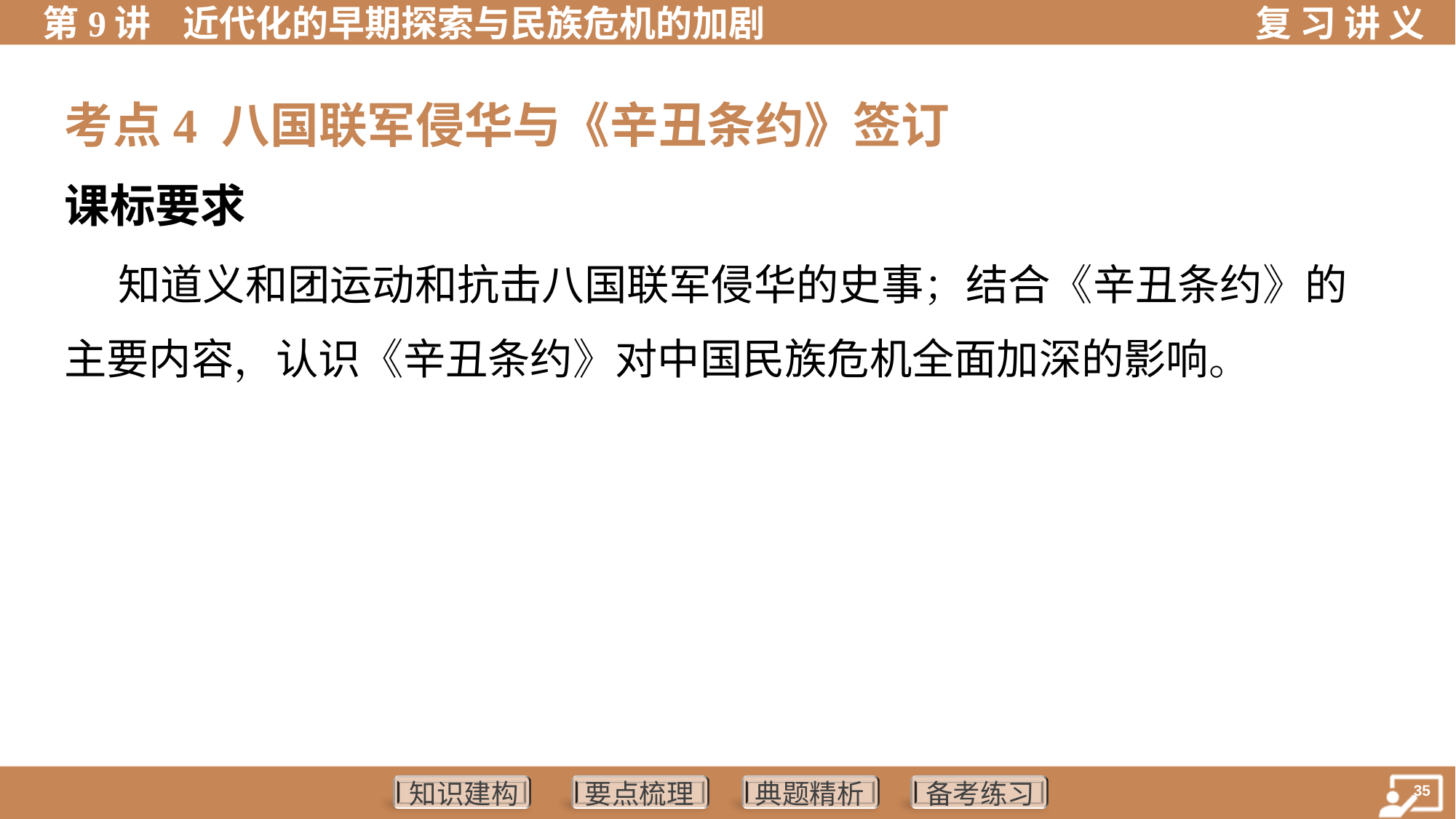

考点4 八国联军侵华与《辛丑条约》签订
课标要求
    知道义和团运动和抗击八国联军侵华的史事；结合《辛丑条约》的
主要内容，认识《辛丑条约》对中国民族危机全面加深的影响。